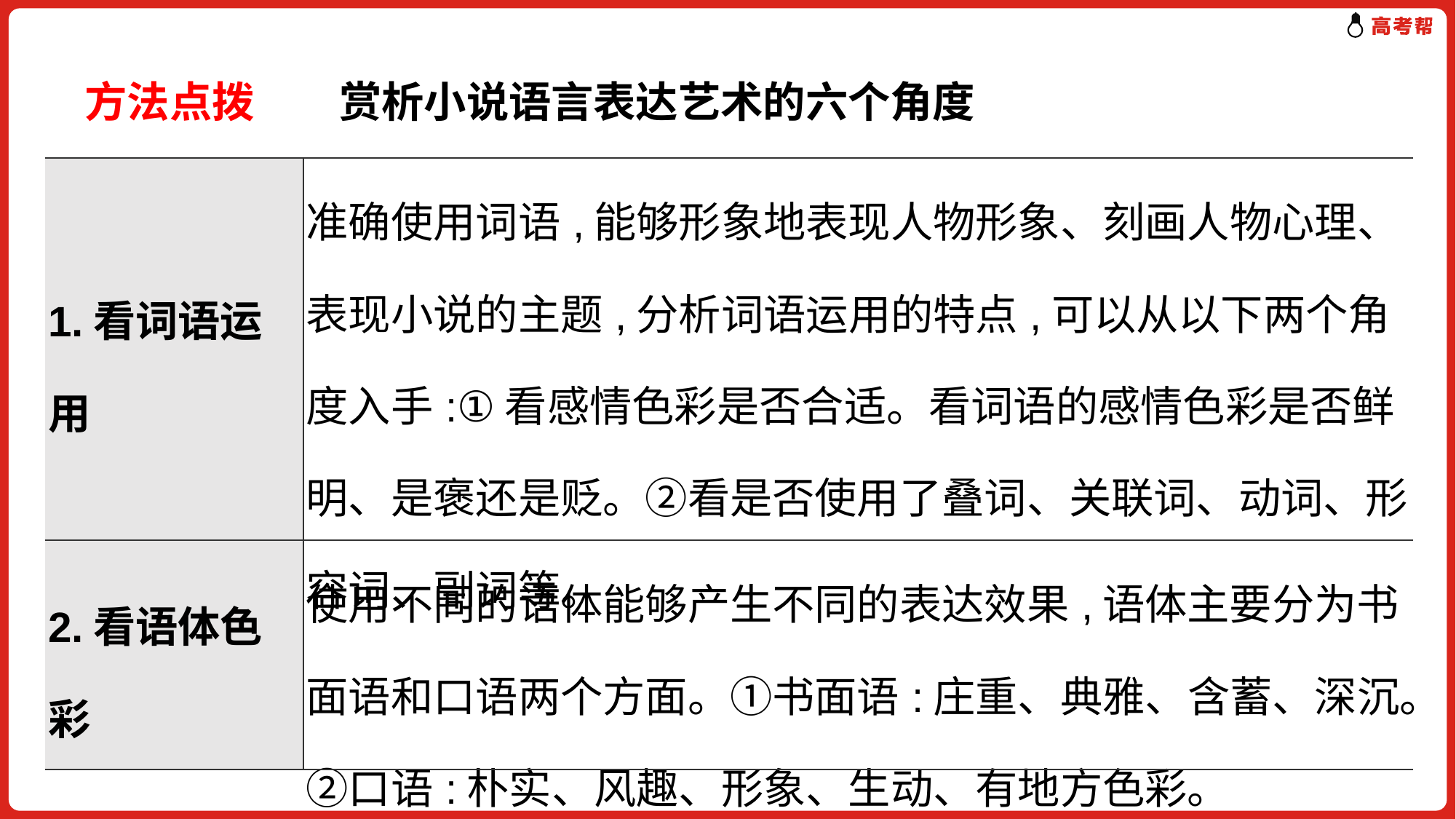

方法点拨　　赏析小说语言表达艺术的六个角度
| 1.看词语运用 | 准确使用词语,能够形象地表现人物形象、刻画人物心理、表现小说的主题,分析词语运用的特点,可以从以下两个角度入手:①看感情色彩是否合适。看词语的感情色彩是否鲜明、是褒还是贬。②看是否使用了叠词、关联词、动词、形容词、副词等。 |
| --- | --- |
| 2.看语体色彩 | 使用不同的语体能够产生不同的表达效果,语体主要分为书面语和口语两个方面。①书面语:庄重、典雅、含蓄、深沉。②口语:朴实、风趣、形象、生动、有地方色彩。 |